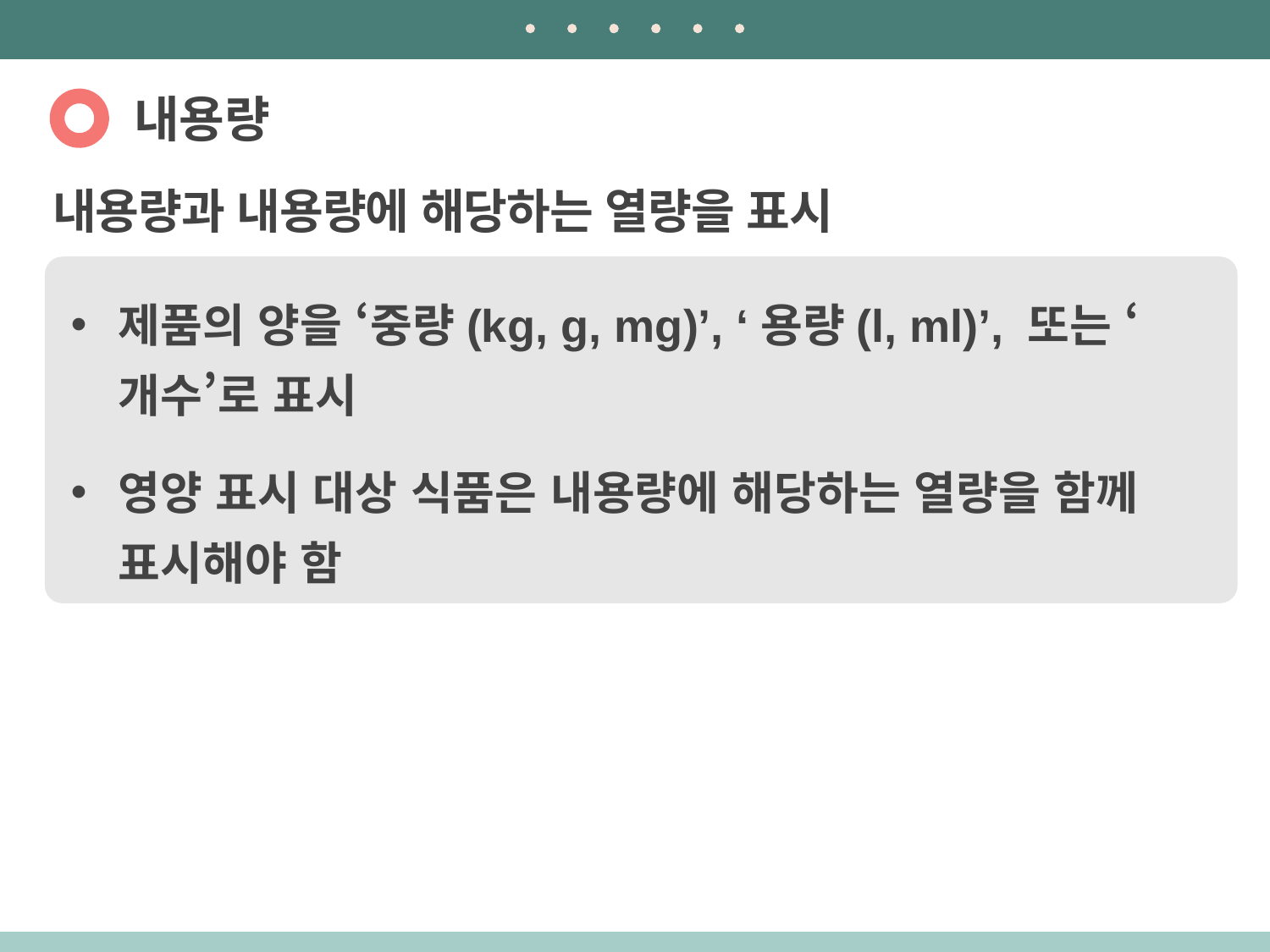

내용량

내용량과 내용량에 해당하는 열량을 표시

제품의 양을 ‘중량(kg, g, mg)’, ‘용량(l, ml)’, 또는 ‘개수’로 표시
영양 표시 대상 식품은 내용량에 해당하는 열량을 함께 표시해야 함